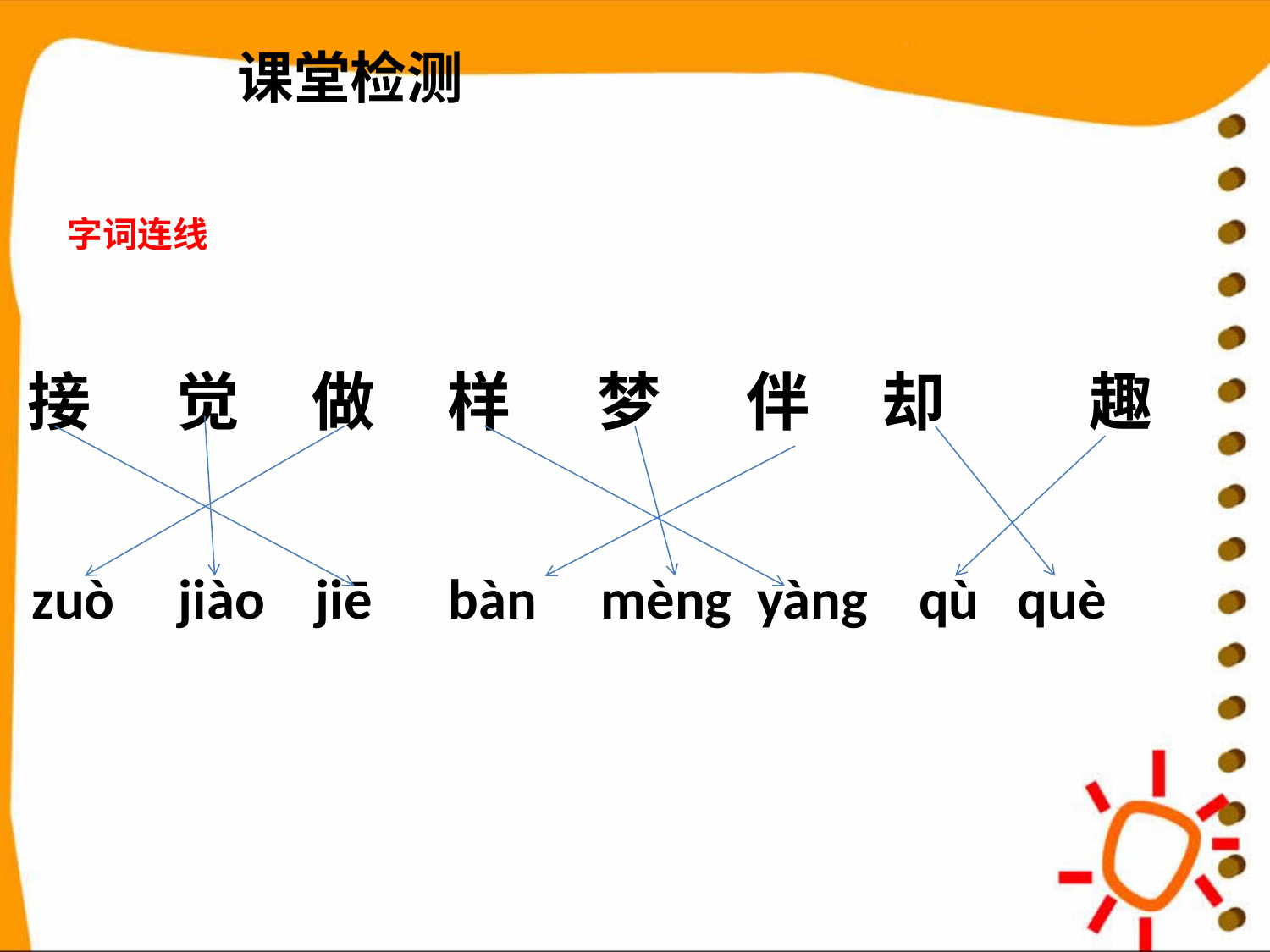

课堂检测
字词连线
接      觉     做     样      梦      伴     却          趣
zuò     jiào    jiē      bàn     mèng  yàng    qù   què